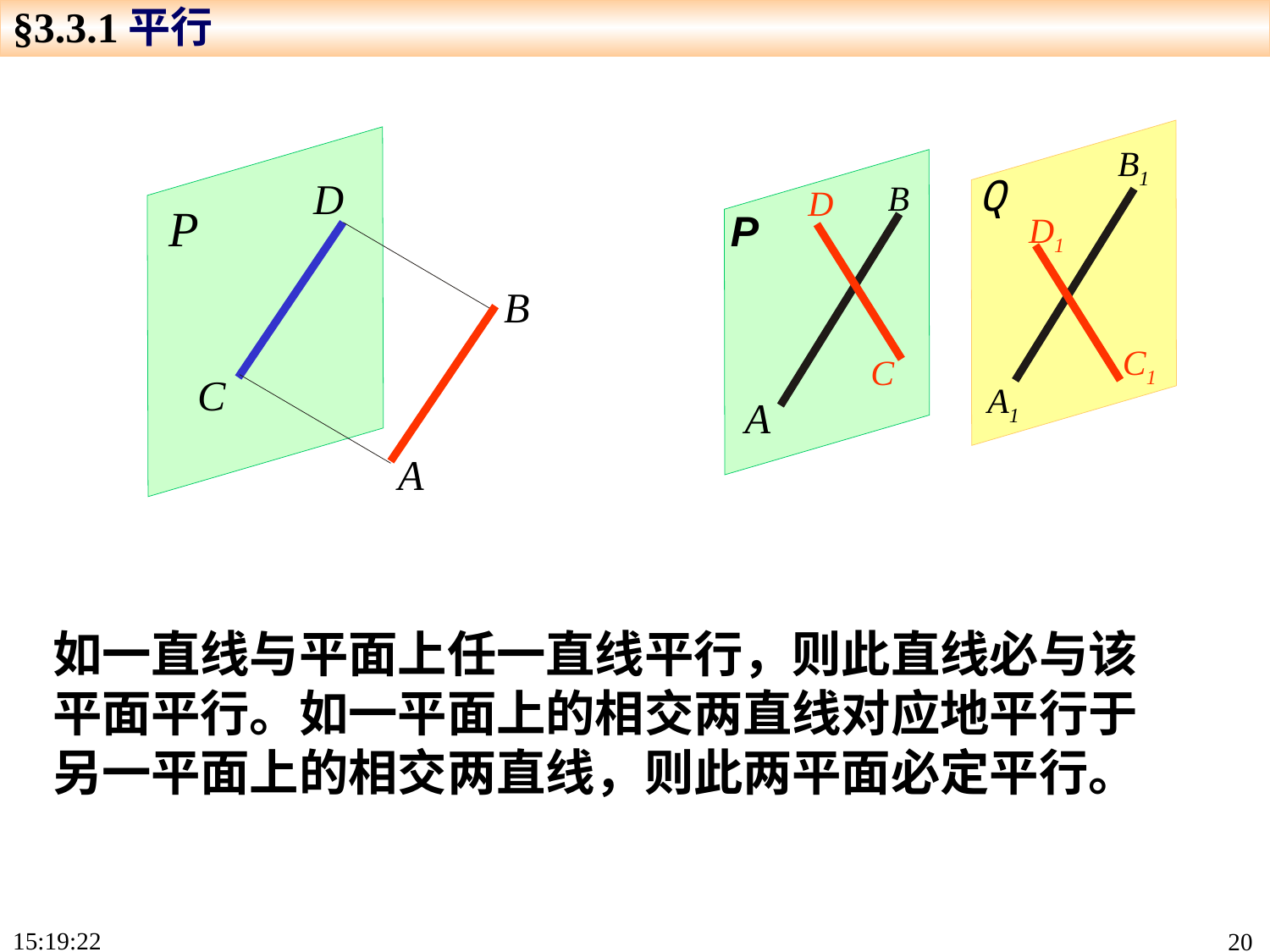

§3.3.1平行
B1

A1

Q
D

C

B

A
D

C

P
P
D1

C1

B

A

如一直线与平面上任一直线平行，则此直线必与该平面平行。如一平面上的相交两直线对应地平行于另一平面上的相交两直线，则此两平面必定平行。
15:19:22
20